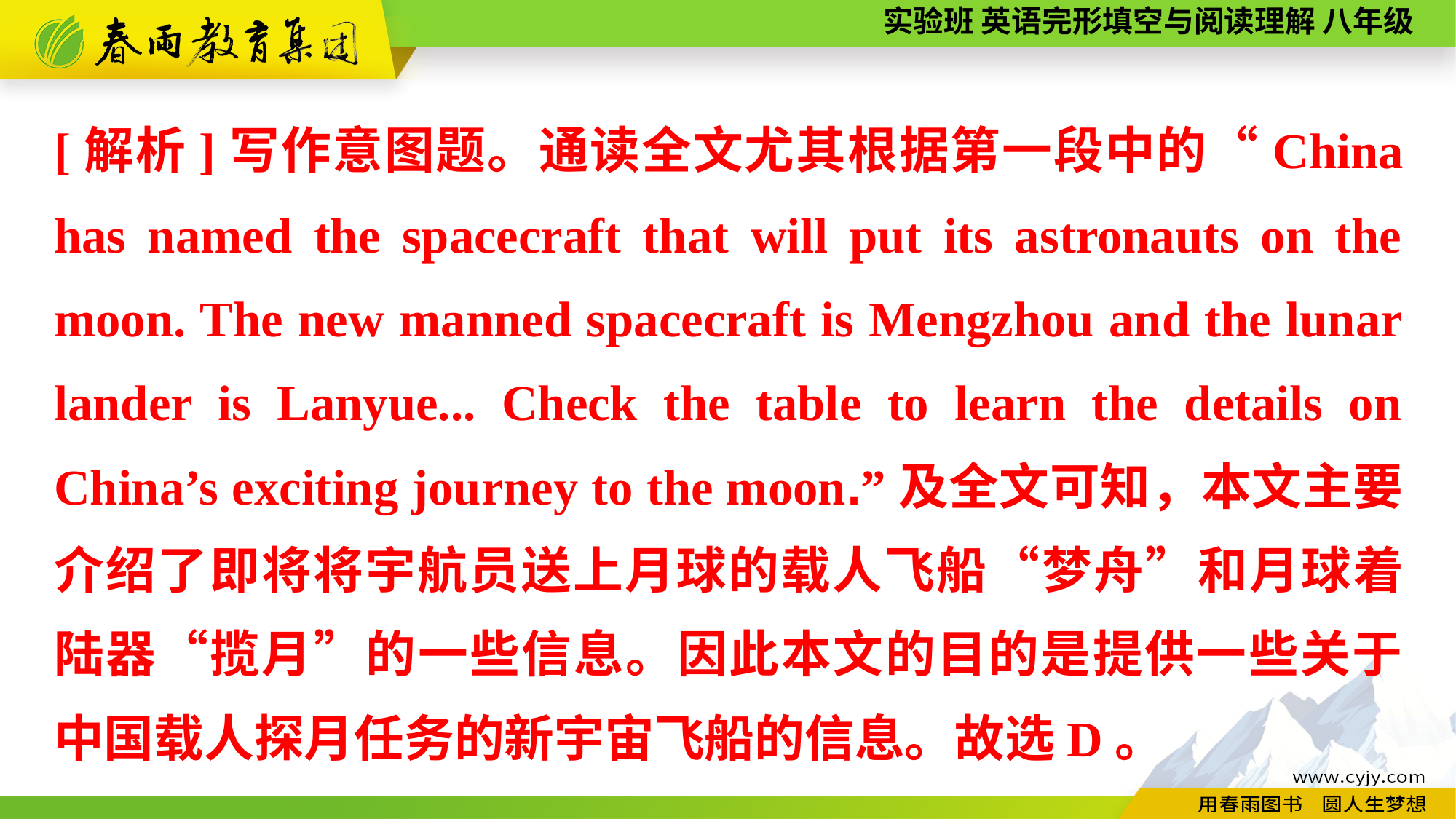

[解析]写作意图题。通读全文尤其根据第一段中的“China has named the spacecraft that will put its astronauts on the moon. The new manned spacecraft is Mengzhou and the lunar lander is Lanyue... Check the table to learn the details on China’s exciting journey to the moon.”及全文可知，本文主要介绍了即将将宇航员送上月球的载人飞船“梦舟”和月球着陆器“揽月”的一些信息。因此本文的目的是提供一些关于中国载人探月任务的新宇宙飞船的信息。故选D。